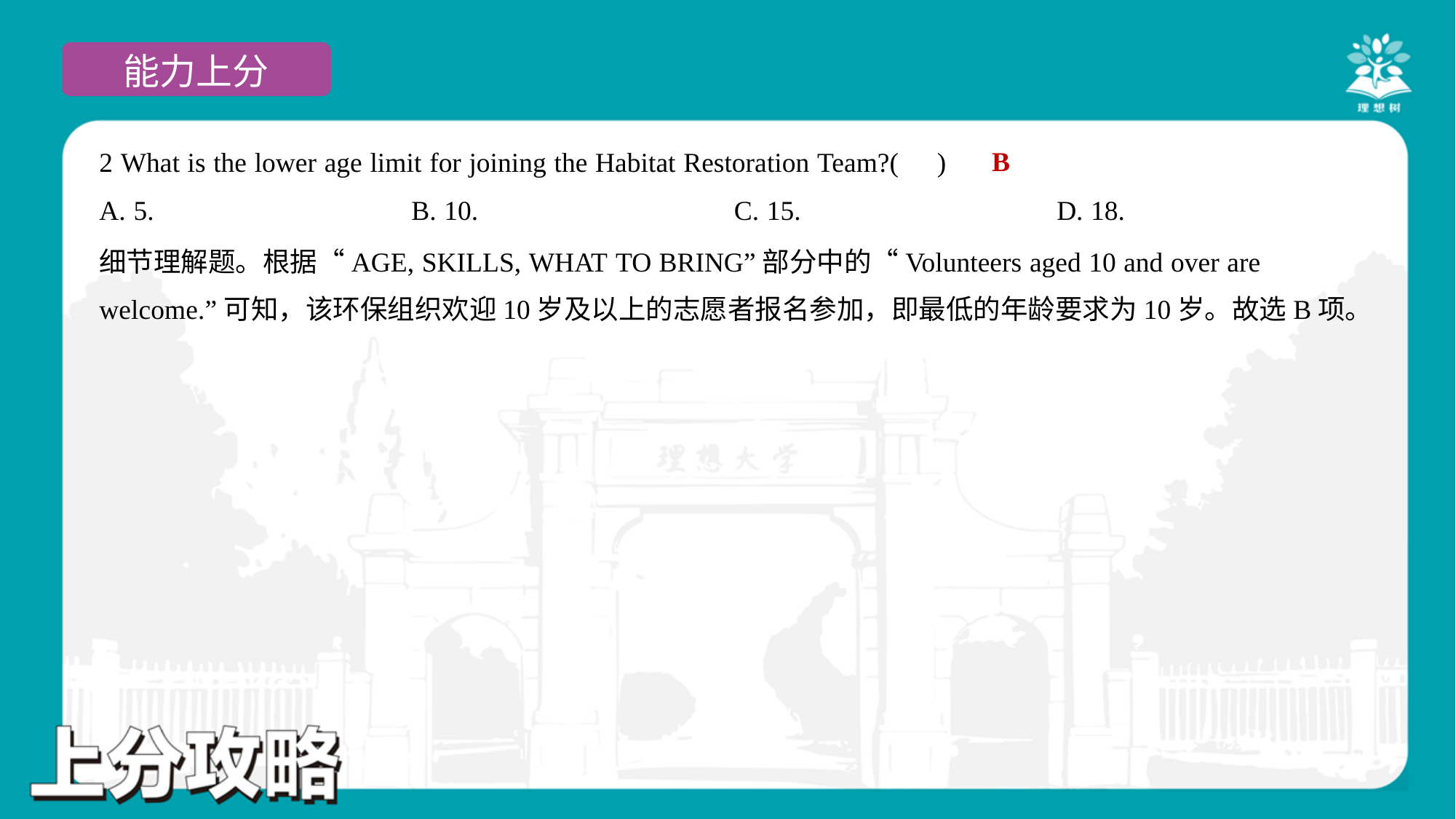

B
2 What is the lower age limit for joining the Habitat Restoration Team?(     )
A. 5.	B. 10.	C. 15.	D. 18.
细节理解题。根据“AGE, SKILLS, WHAT TO BRING”部分中的“Volunteers aged 10 and over are
welcome.”可知，该环保组织欢迎10岁及以上的志愿者报名参加，即最低的年龄要求为10岁。故选B项。